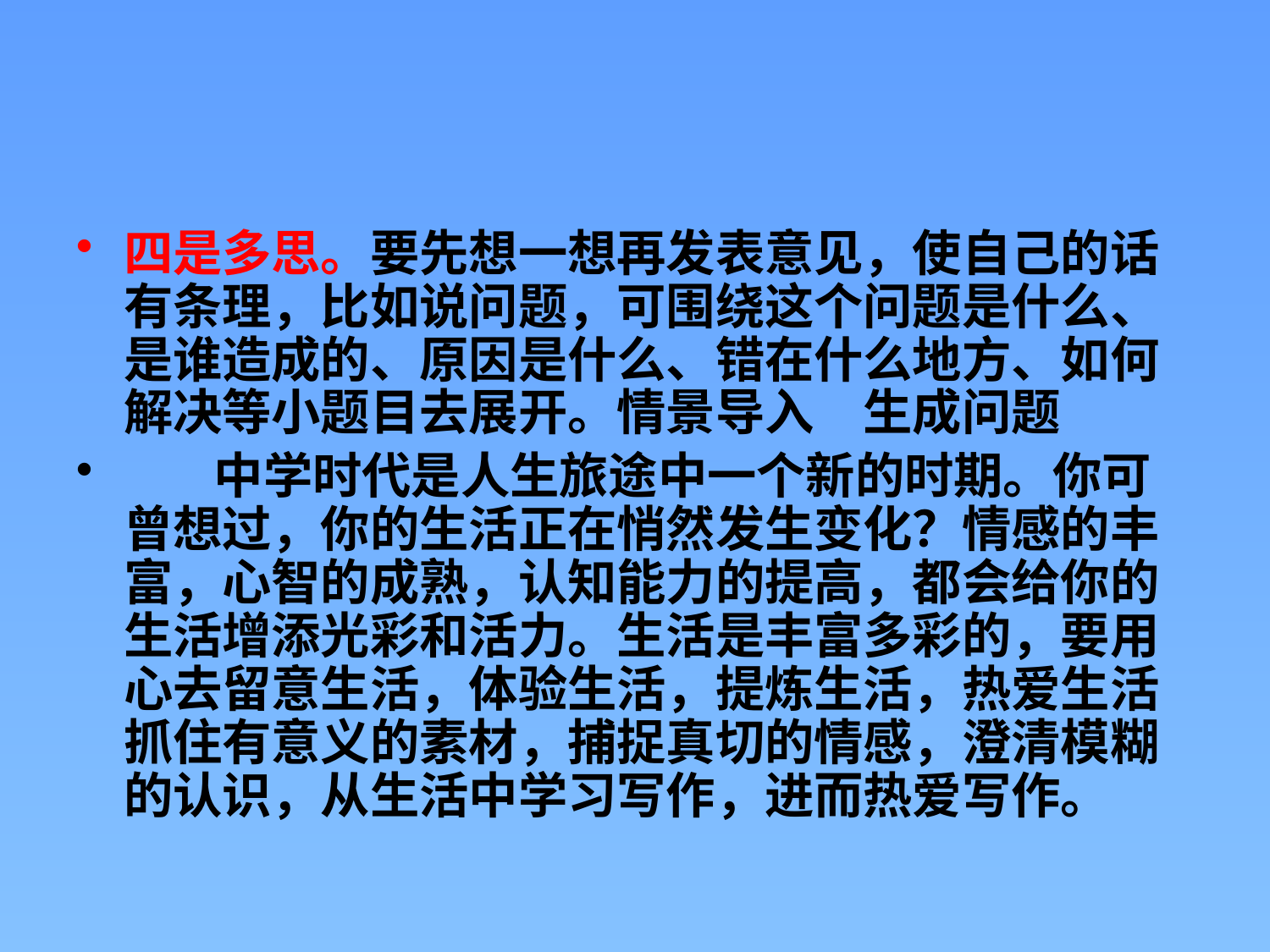

#
四是多思。要先想一想再发表意见，使自己的话有条理，比如说问题，可围绕这个问题是什么、是谁造成的、原因是什么、错在什么地方、如何解决等小题目去展开。情景导入　生成问题
       中学时代是人生旅途中一个新的时期。你可曾想过，你的生活正在悄然发生变化？情感的丰富，心智的成熟，认知能力的提高，都会给你的生活增添光彩和活力。生活是丰富多彩的，要用心去留意生活，体验生活，提炼生活，热爱生活抓住有意义的素材，捕捉真切的情感，澄清模糊的认识，从生活中学习写作，进而热爱写作。